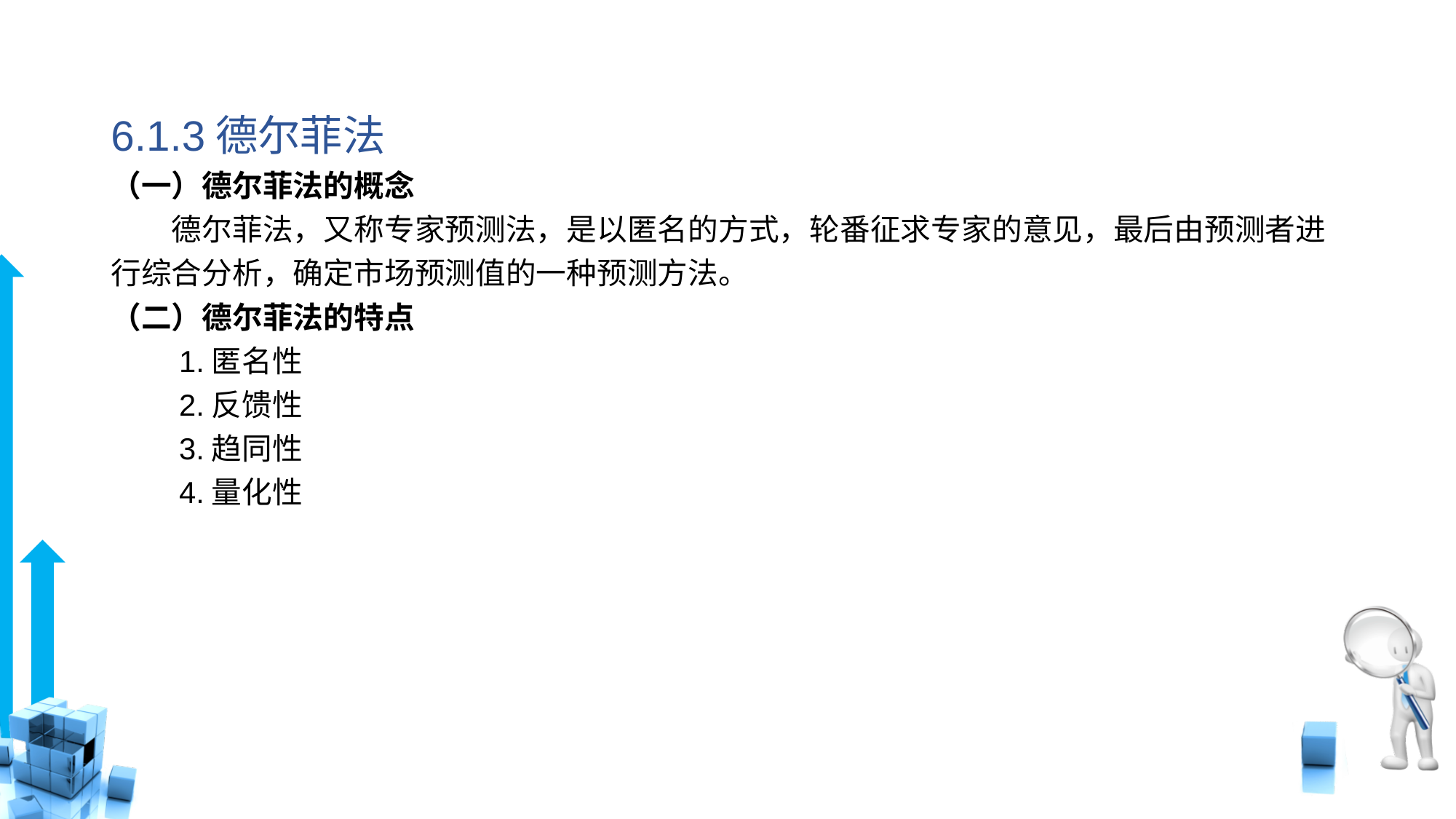

# 6.1.3德尔菲法 （一）德尔菲法的概念
　　德尔菲法，又称专家预测法，是以匿名的方式，轮番征求专家的意见，最后由预测者进行综合分析，确定市场预测值的一种预测方法。
（二）德尔菲法的特点
　　1.匿名性
　　2.反馈性
　　3.趋同性
　　4.量化性